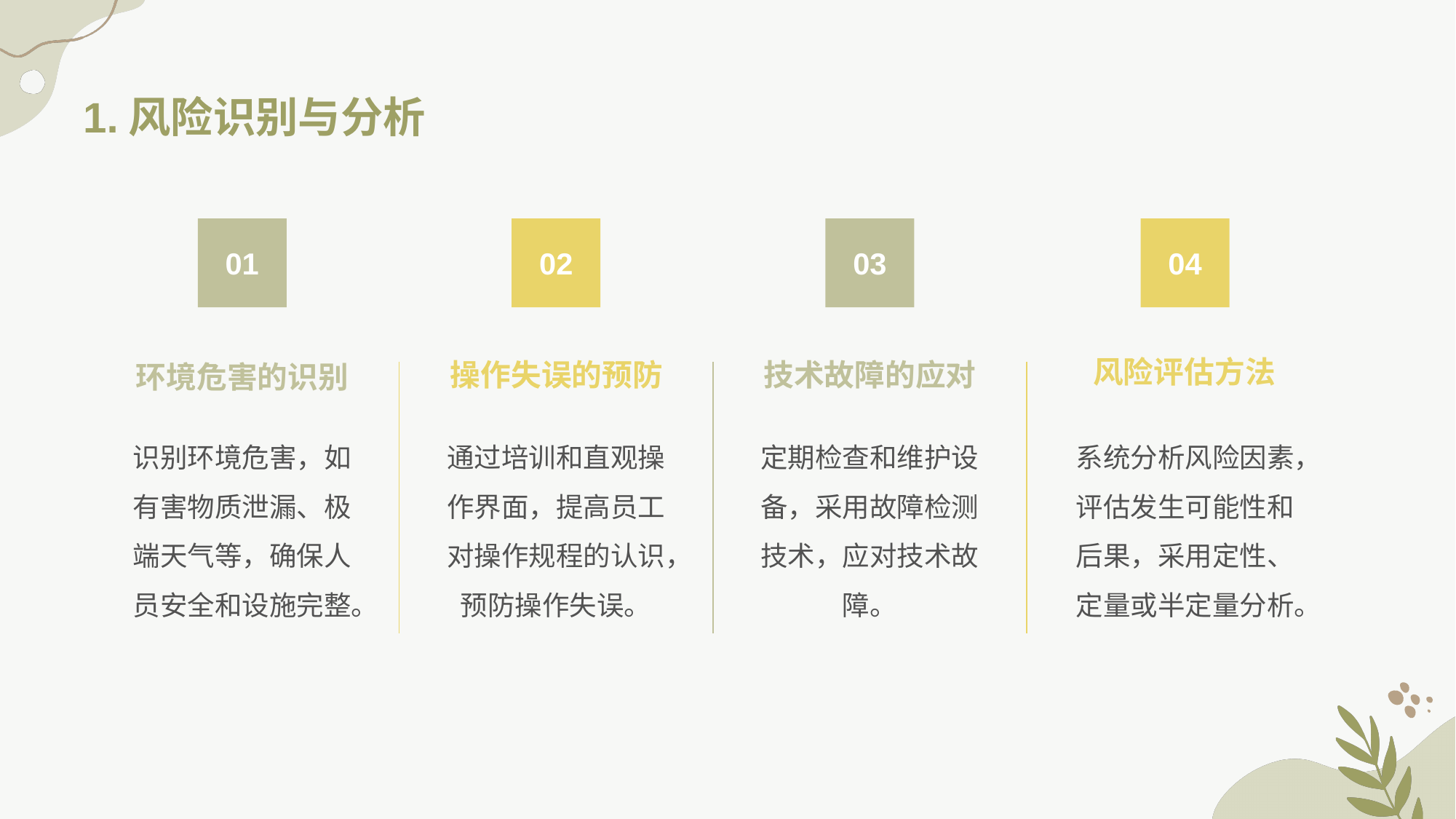

1.风险识别与分析
01
02
03
04
风险评估方法
操作失误的预防
技术故障的应对
环境危害的识别
识别环境危害，如有害物质泄漏、极端天气等，确保人员安全和设施完整。
通过培训和直观操作界面，提高员工对操作规程的认识，预防操作失误。
定期检查和维护设备，采用故障检测技术，应对技术故障。
系统分析风险因素，评估发生可能性和后果，采用定性、定量或半定量分析。